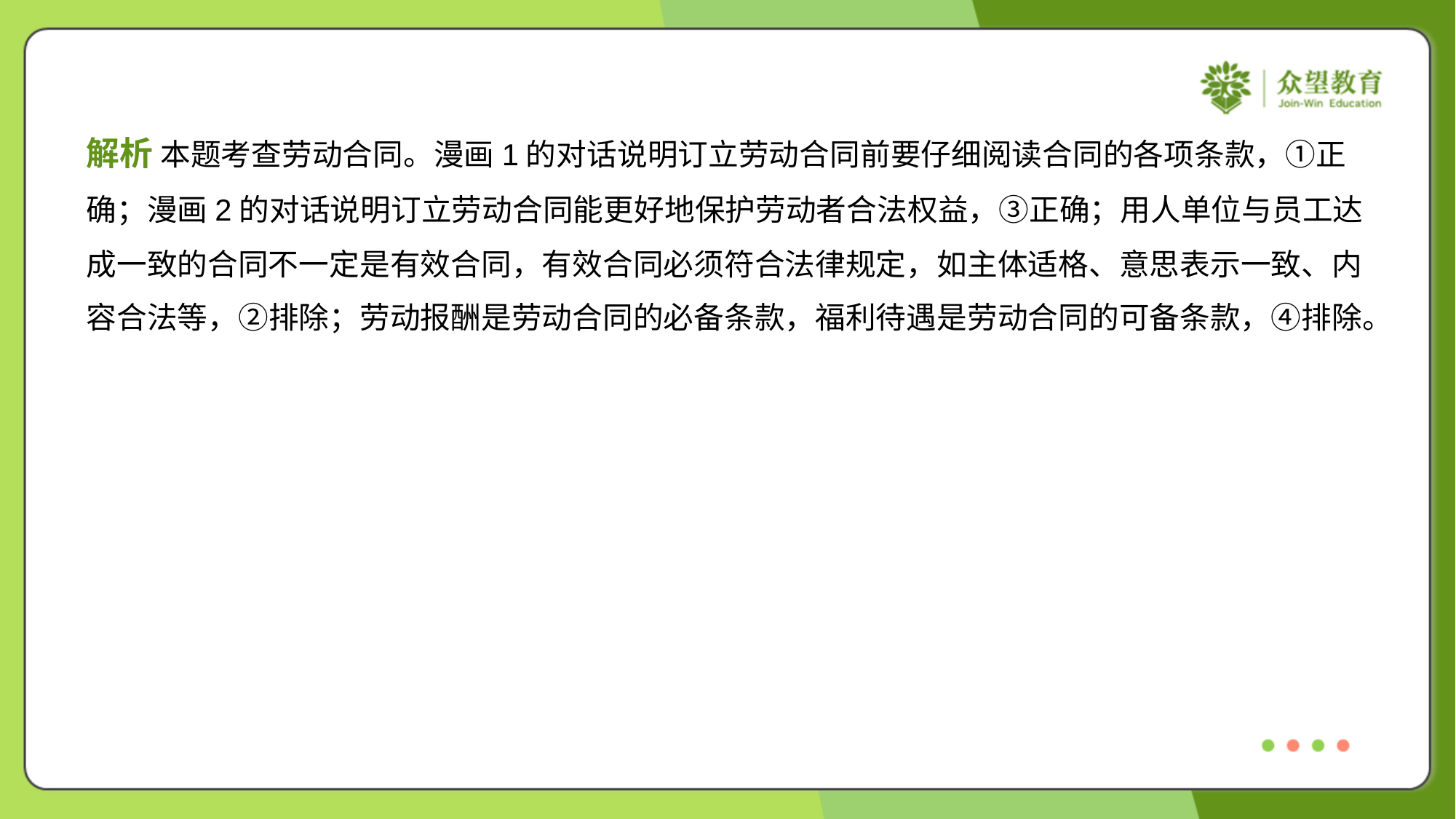

解析 本题考查劳动合同。漫画1的对话说明订立劳动合同前要仔细阅读合同的各项条款，①正
确；漫画2的对话说明订立劳动合同能更好地保护劳动者合法权益，③正确；用人单位与员工达
成一致的合同不一定是有效合同，有效合同必须符合法律规定，如主体适格、意思表示一致、内
容合法等，②排除；劳动报酬是劳动合同的必备条款，福利待遇是劳动合同的可备条款，④排除。